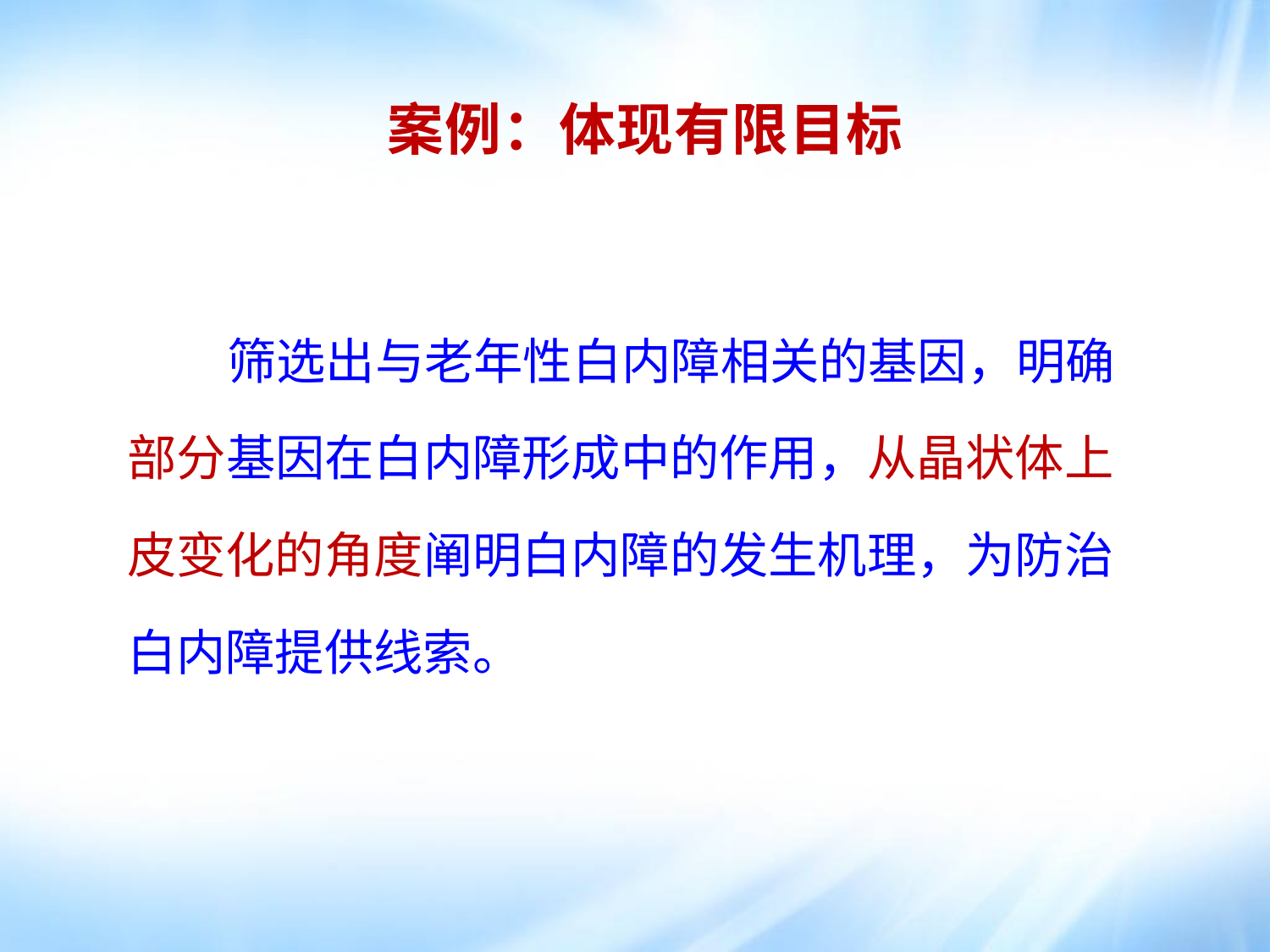

案例：体现有限目标
        筛选出与老年性白内障相关的基因，明确部分基因在白内障形成中的作用，从晶状体上皮变化的角度阐明白内障的发生机理，为防治白内障提供线索。